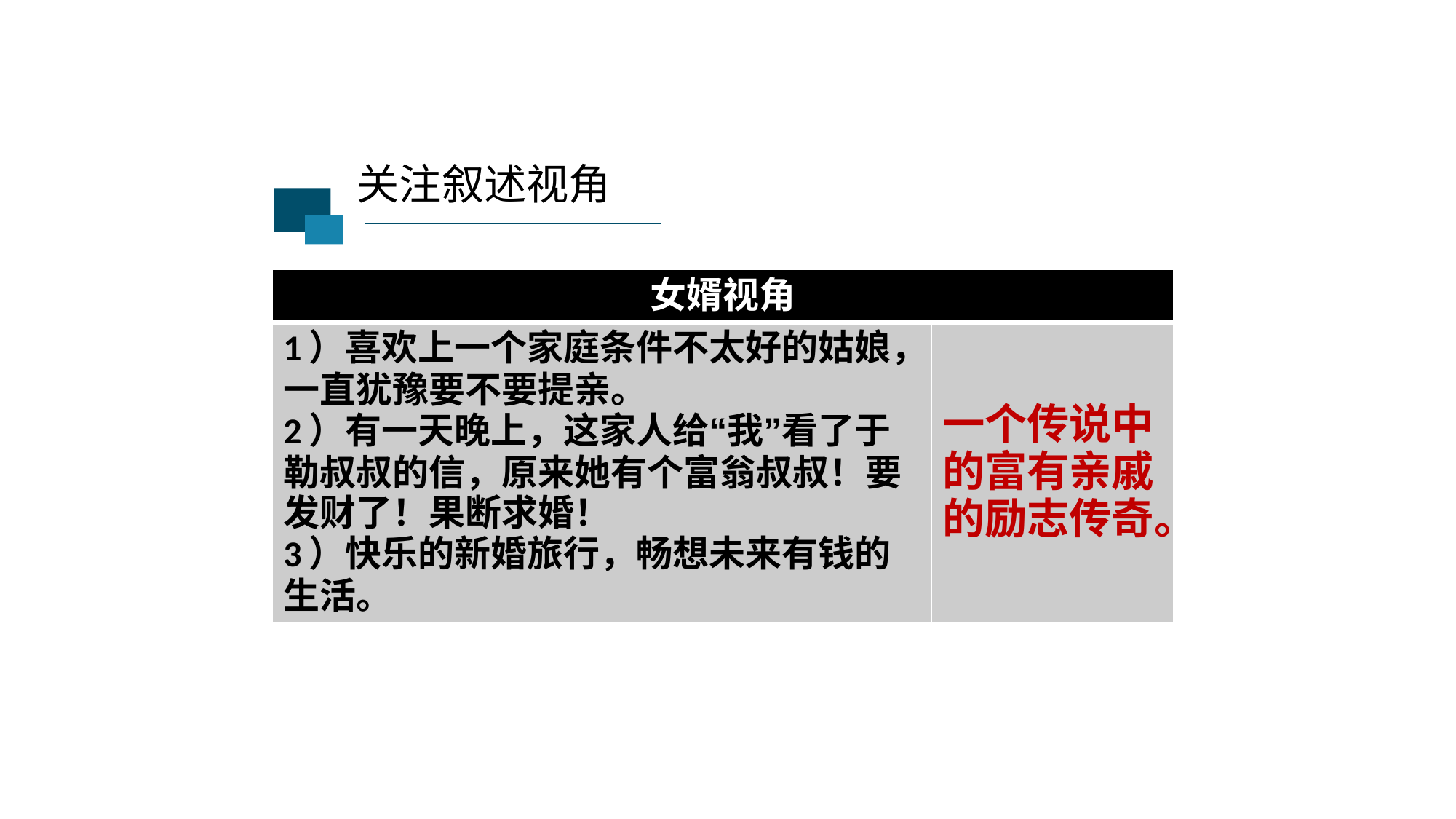

关注叙述视角

| 女婿视角 |  |
| --- | --- |
| 1）喜欢上一个家庭条件不太好的姑娘，一直犹豫要不要提亲。 2）有一天晚上，这家人给“我”看了于勒叔叔的信，原来她有个富翁叔叔！要发财了！果断求婚！ 3）快乐的新婚旅行，畅想未来有钱的生活。 | 一个传说中的富有亲戚的励志传奇。 |